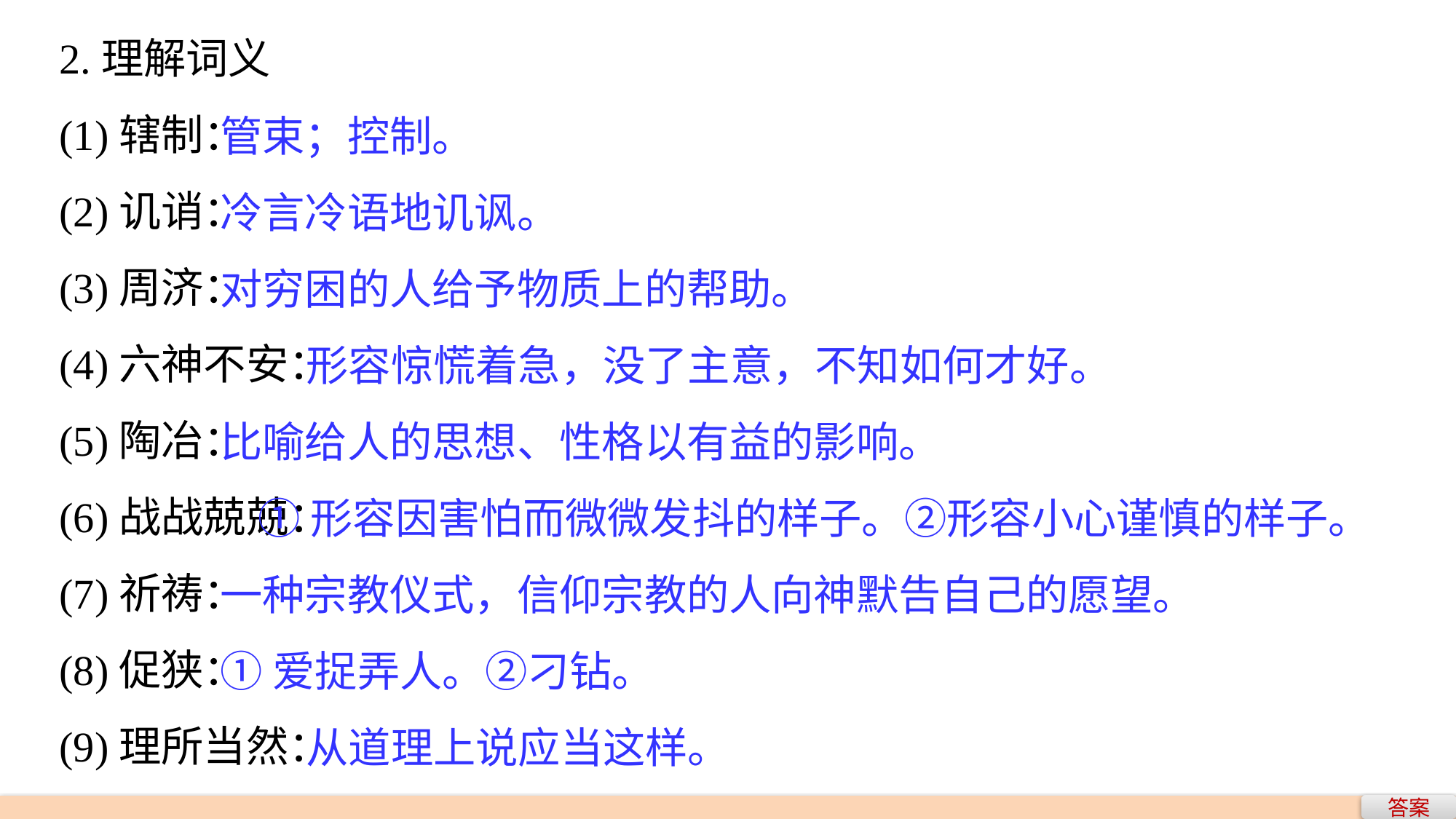

2.理解词义
(1)辖制：
(2)讥诮：
(3)周济：
(4)六神不安：
(5)陶冶：
(6)战战兢兢：
(7)祈祷：
(8)促狭：
(9)理所当然：
管束；控制。
冷言冷语地讥讽。
对穷困的人给予物质上的帮助。
        形容惊慌着急，没了主意，不知如何才好。
比喻给人的思想、性格以有益的影响。
    ①形容因害怕而微微发抖的样子。②形容小心谨慎的样子。
一种宗教仪式，信仰宗教的人向神默告自己的愿望。
①爱捉弄人。②刁钻。
        从道理上说应当这样。
答案